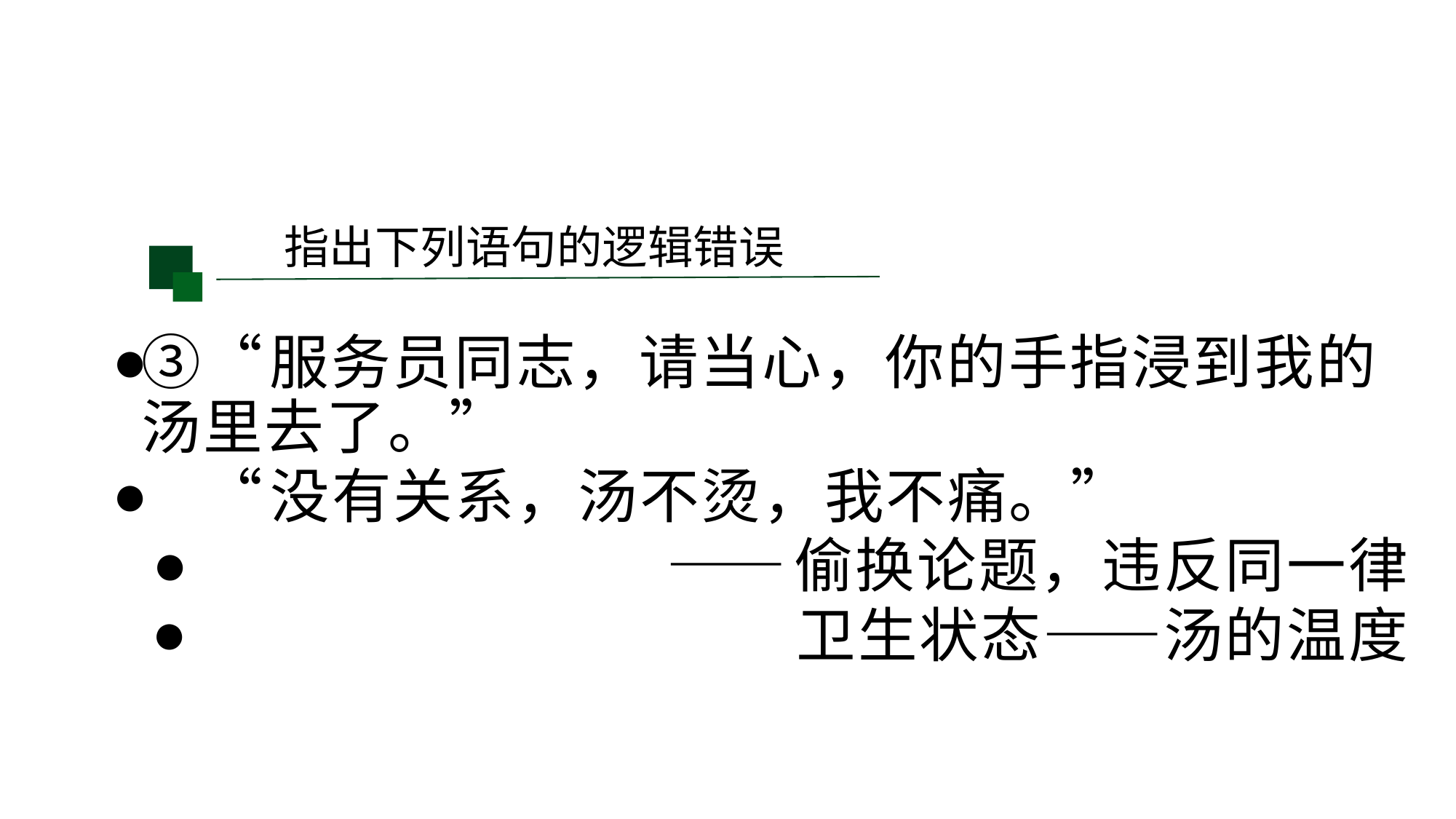

指出下列语句的逻辑错误

③“服务员同志，请当心，你的手指浸到我的汤里去了。”
    “没有关系，汤不烫，我不痛。”
                       ——偷换论题，违反同一律
                               卫生状态——汤的温度